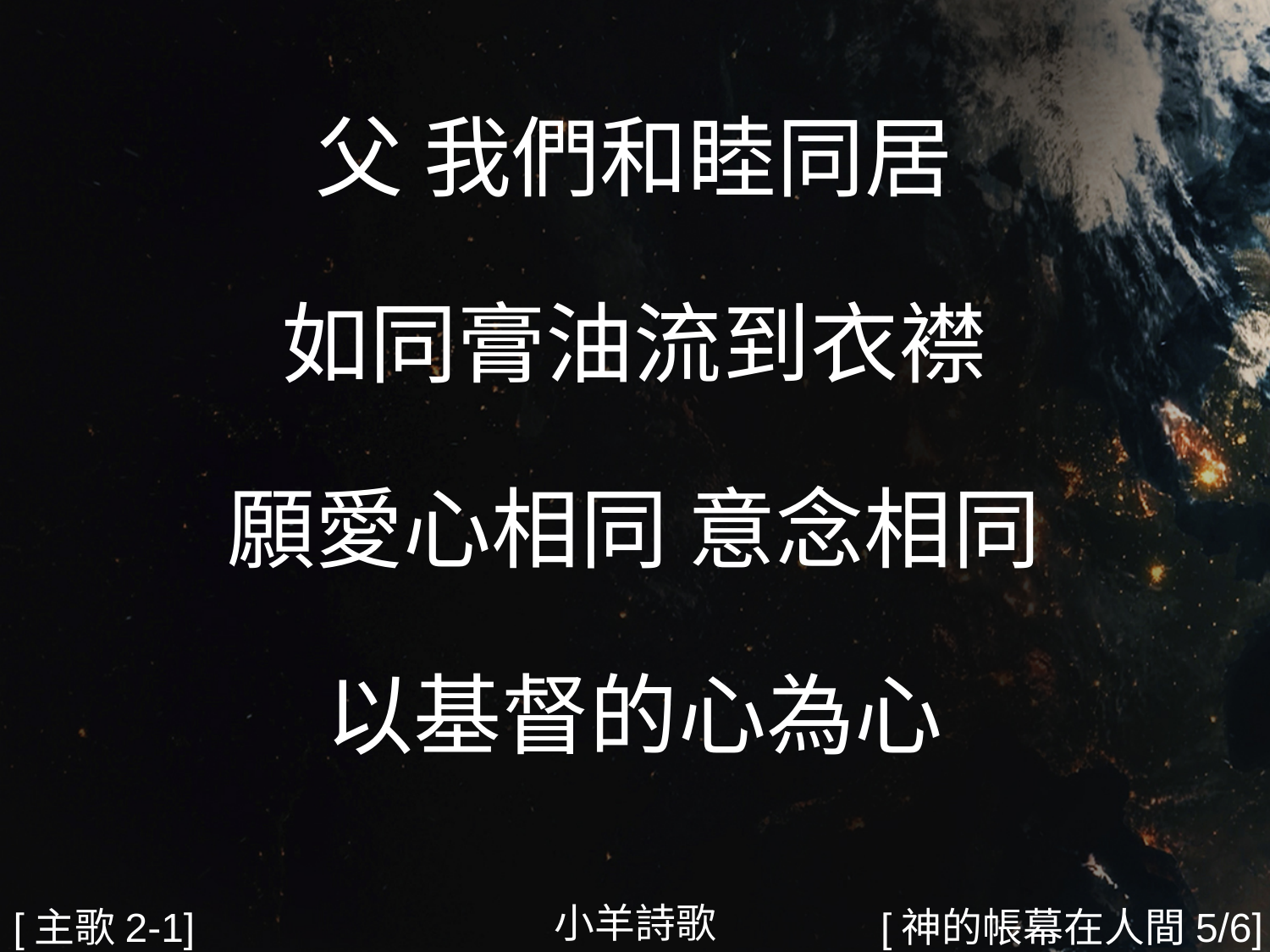

父 我們和睦同居

如同膏油流到衣襟

願愛心相同 意念相同

以基督的心為心

#

小羊詩歌
[主歌2-1]
[神的帳幕在人間5/6]